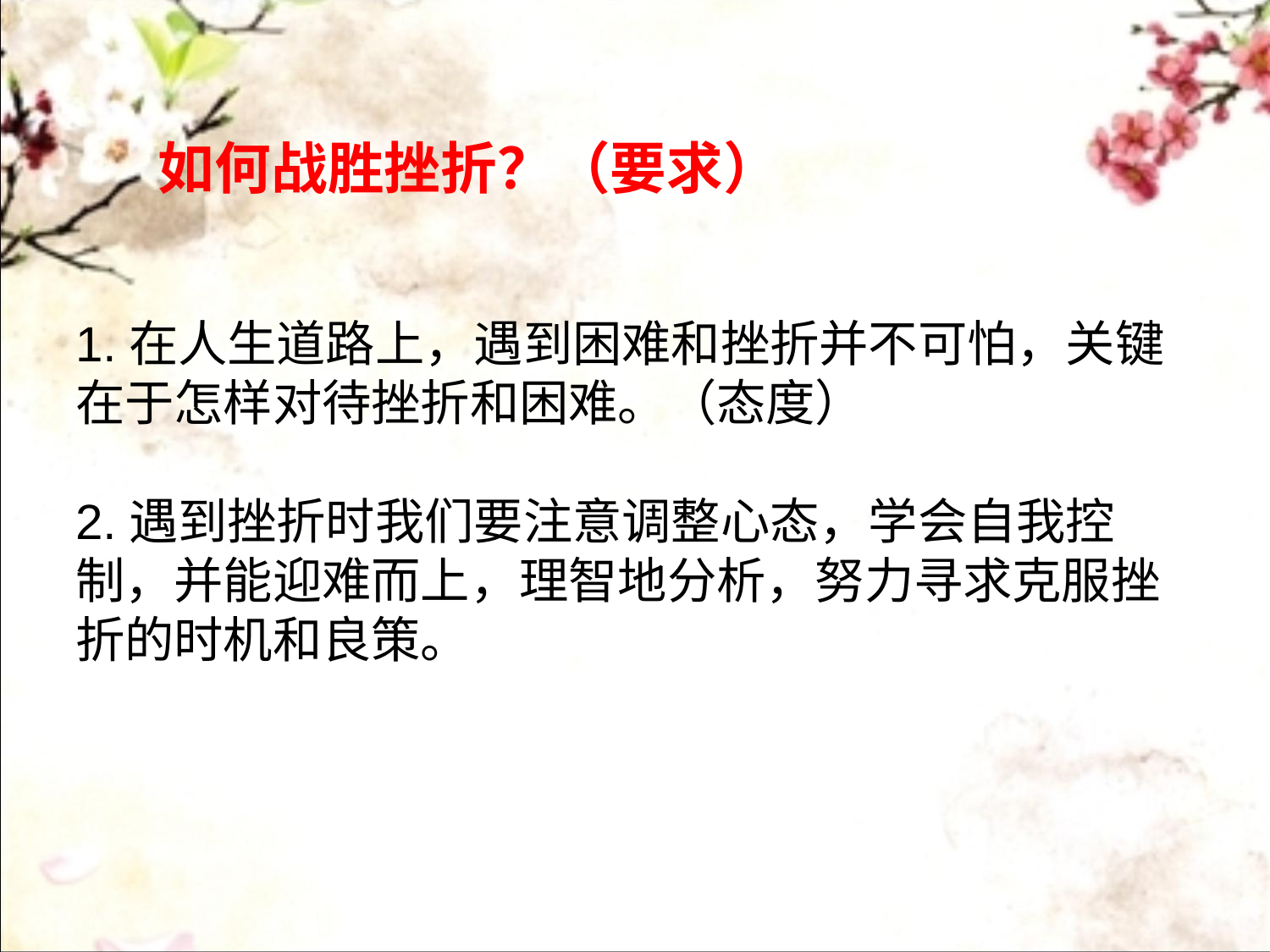

如何战胜挫折？（要求）
1.在人生道路上，遇到困难和挫折并不可怕，关键在于怎样对待挫折和困难。（态度）

2.遇到挫折时我们要注意调整心态，学会自我控制，并能迎难而上，理智地分析，努力寻求克服挫折的时机和良策。